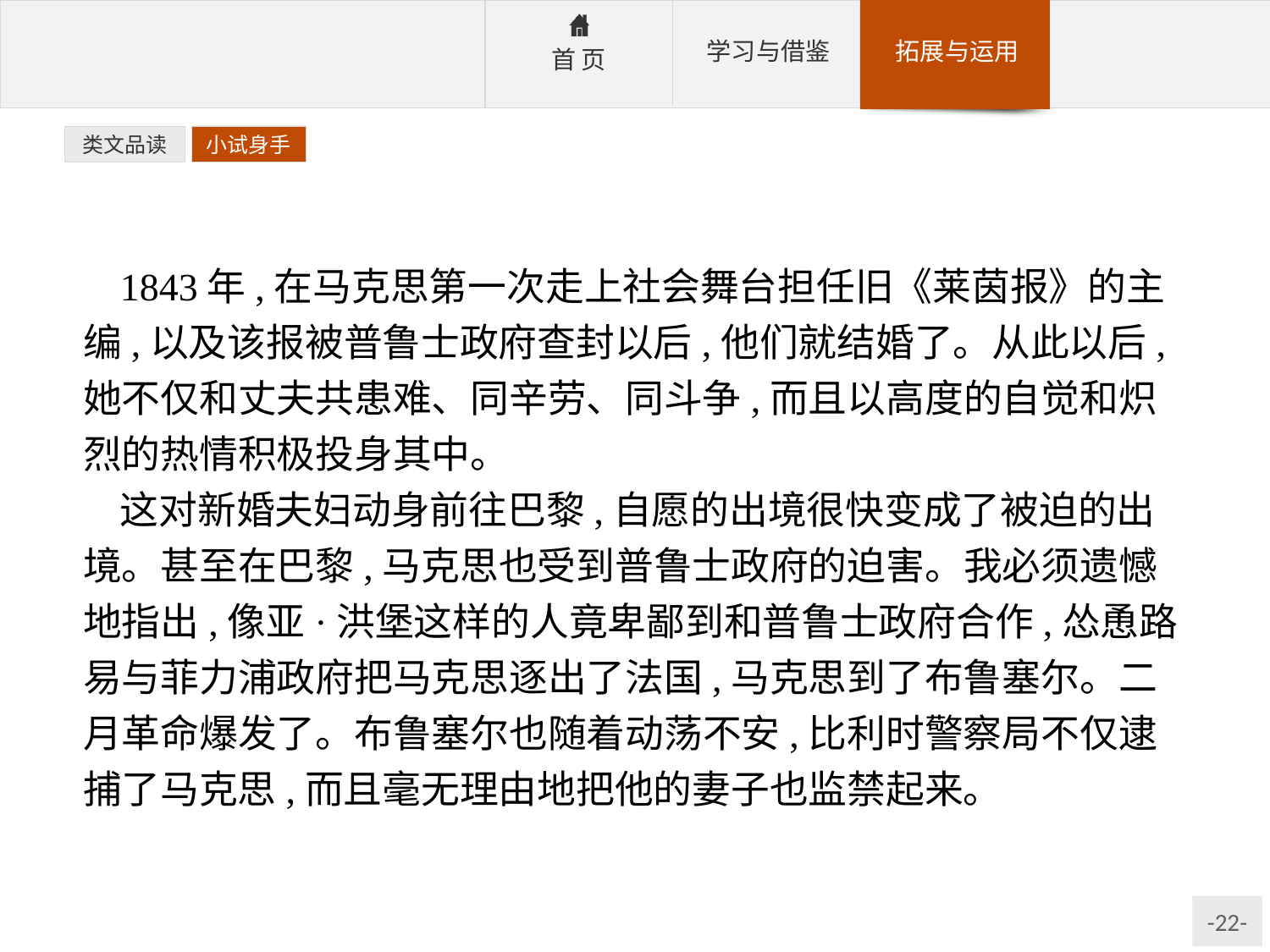

类文品读
小试身手
1843年,在马克思第一次走上社会舞台担任旧《莱茵报》的主编,以及该报被普鲁士政府查封以后,他们就结婚了。从此以后,她不仅和丈夫共患难、同辛劳、同斗争,而且以高度的自觉和炽烈的热情积极投身其中。
这对新婚夫妇动身前往巴黎,自愿的出境很快变成了被迫的出境。甚至在巴黎,马克思也受到普鲁士政府的迫害。我必须遗憾地指出,像亚·洪堡这样的人竟卑鄙到和普鲁士政府合作,怂恿路易与菲力浦政府把马克思逐出了法国,马克思到了布鲁塞尔。二月革命爆发了。布鲁塞尔也随着动荡不安,比利时警察局不仅逮捕了马克思,而且毫无理由地把他的妻子也监禁起来。